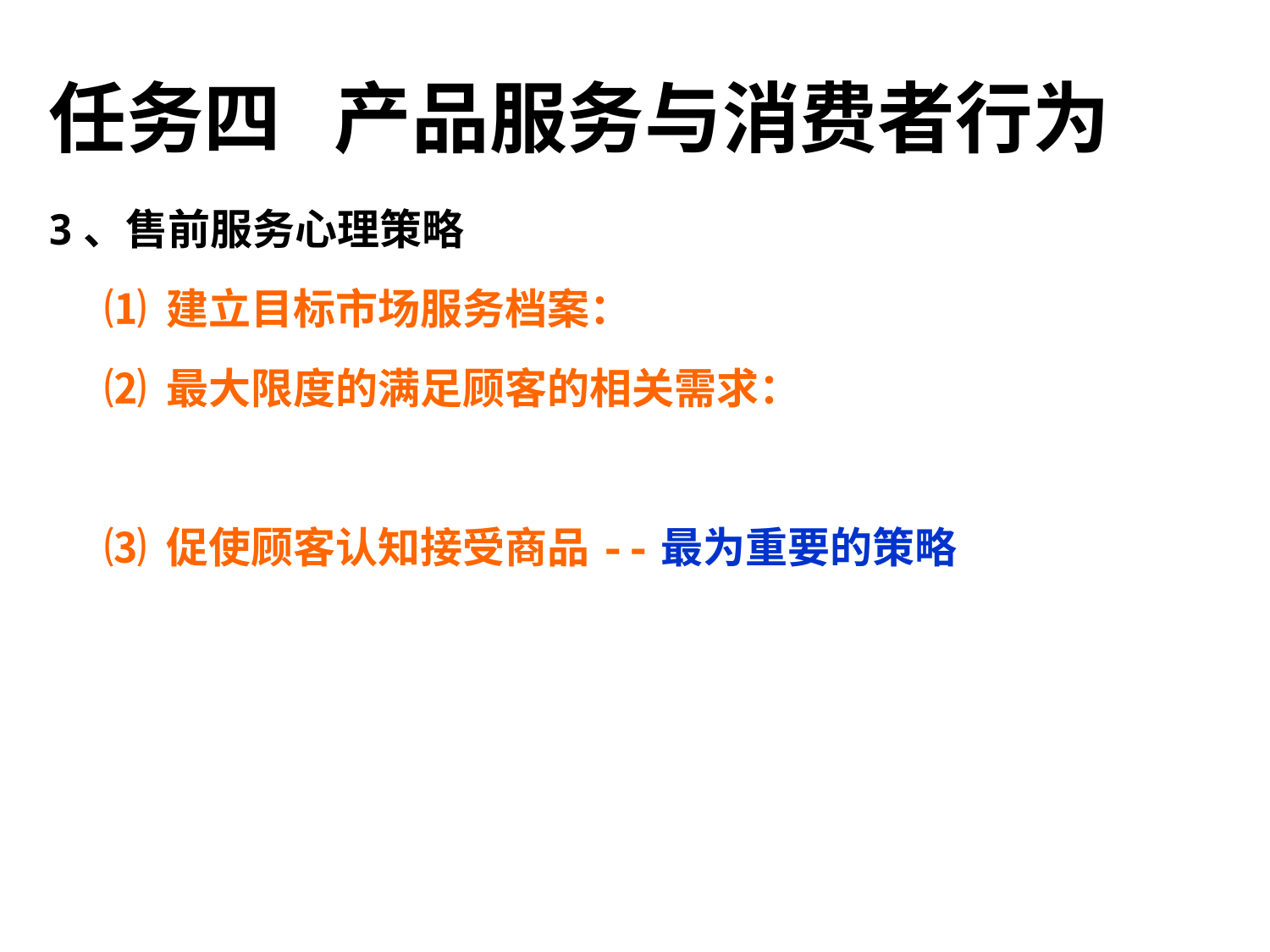

任务四   产品服务与消费者行为
3、售前服务心理策略
      ⑴ 建立目标市场服务档案：
      ⑵ 最大限度的满足顾客的相关需求：

      ⑶ 促使顾客认知接受商品--最为重要的策略